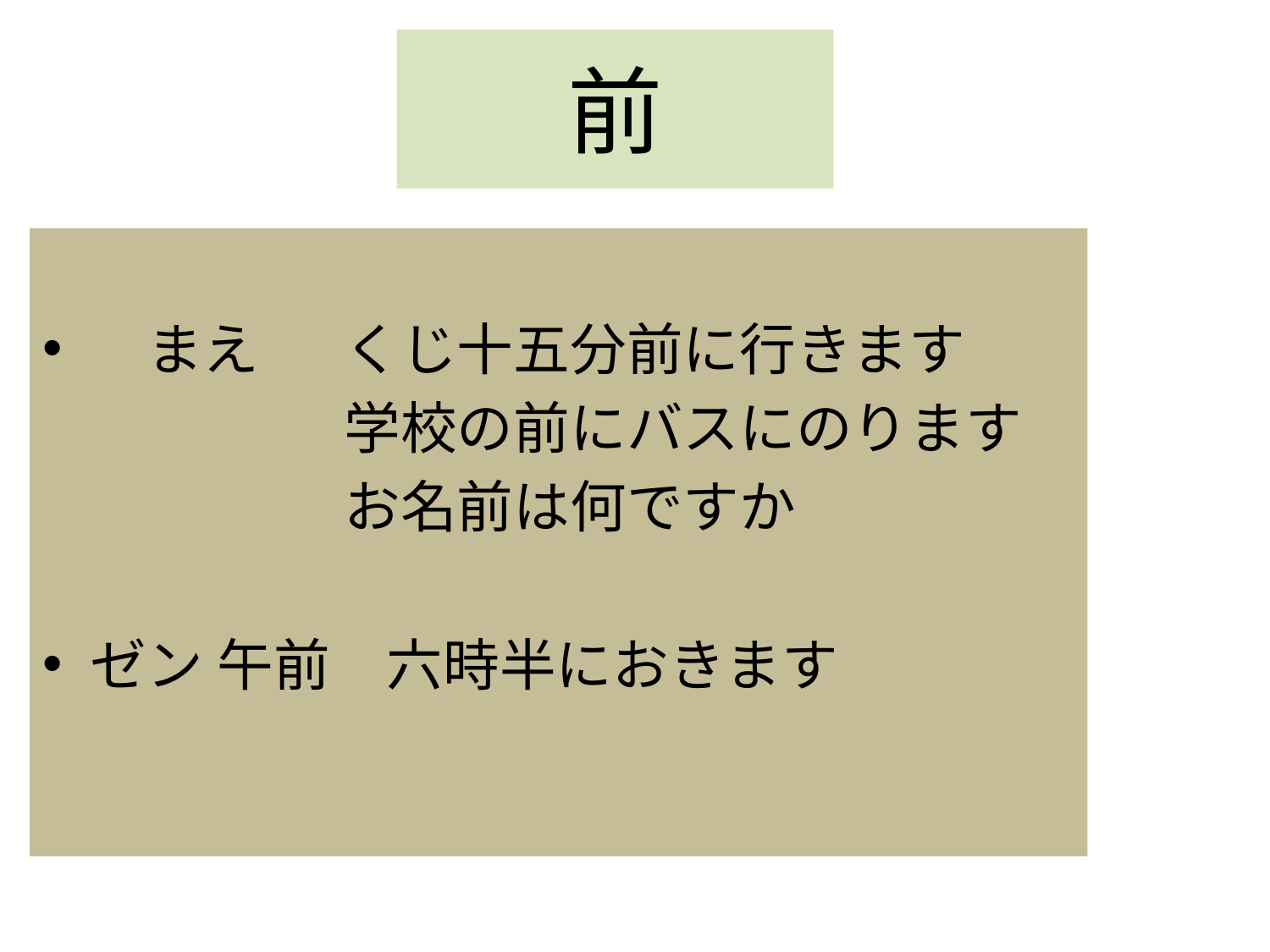

# 前

　まえ	くじ十五分前に行きます
			学校の前にバスにのります
			お名前は何ですか

ゼン	午前　六時半におきます